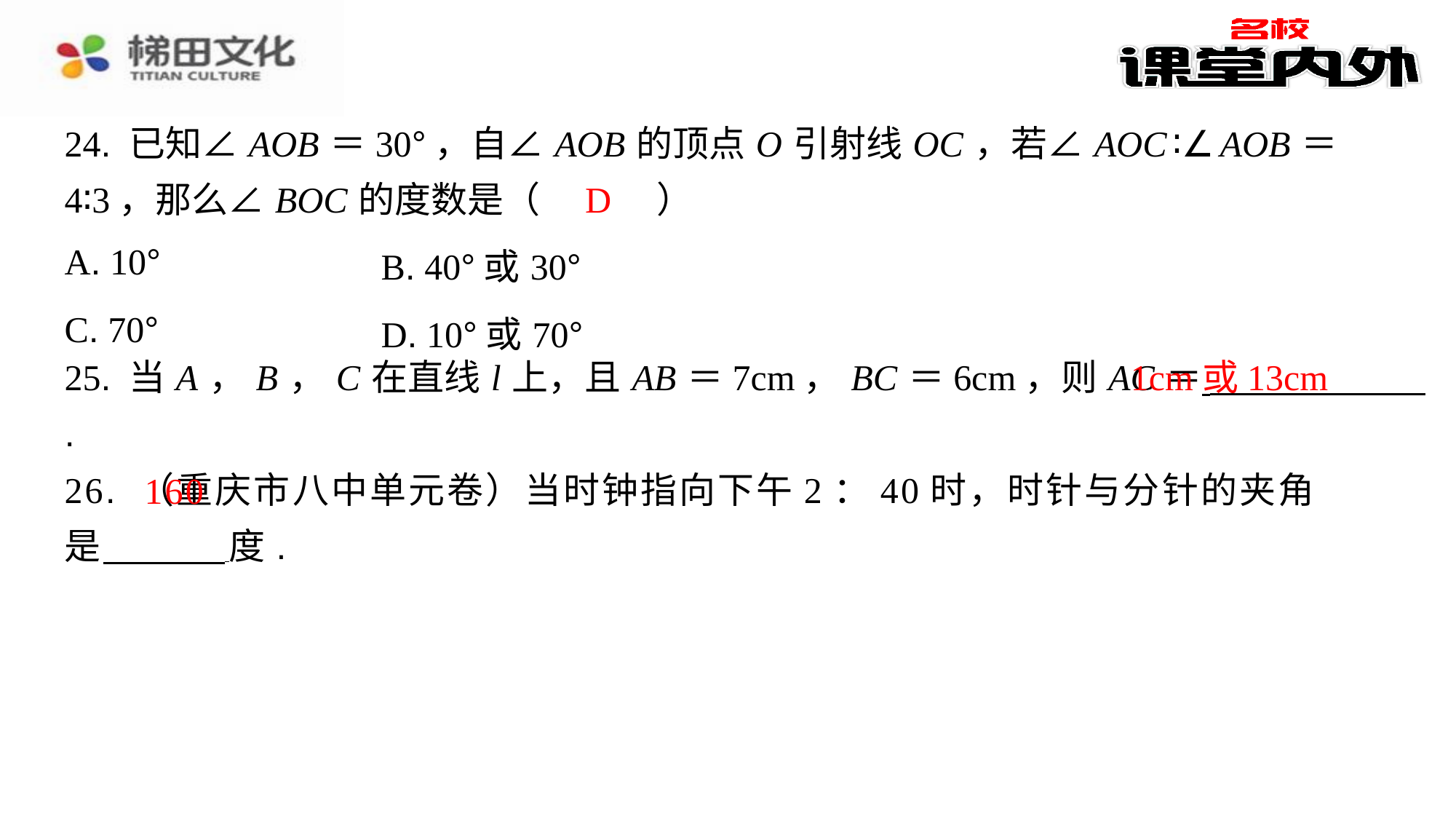

24. 已知∠ AOB ＝30°，自∠ AOB 的顶点 O 引射线 OC ，若∠ AOC ∶∠ AOB ＝
4∶3，那么∠ BOC 的度数是（　D　）
D
| A. 10° | B. 40°或30° |
| --- | --- |
| C. 70° | D. 10°或70° |
1cm或13cm
25. 当 A ， B ， C 在直线 l 上，且 AB ＝7cm， BC ＝6cm，则 AC ＝                                  ⁠.
26. （重庆市八中单元卷）当时钟指向下午2：40时，时针与分针的夹角
是                   度.
160